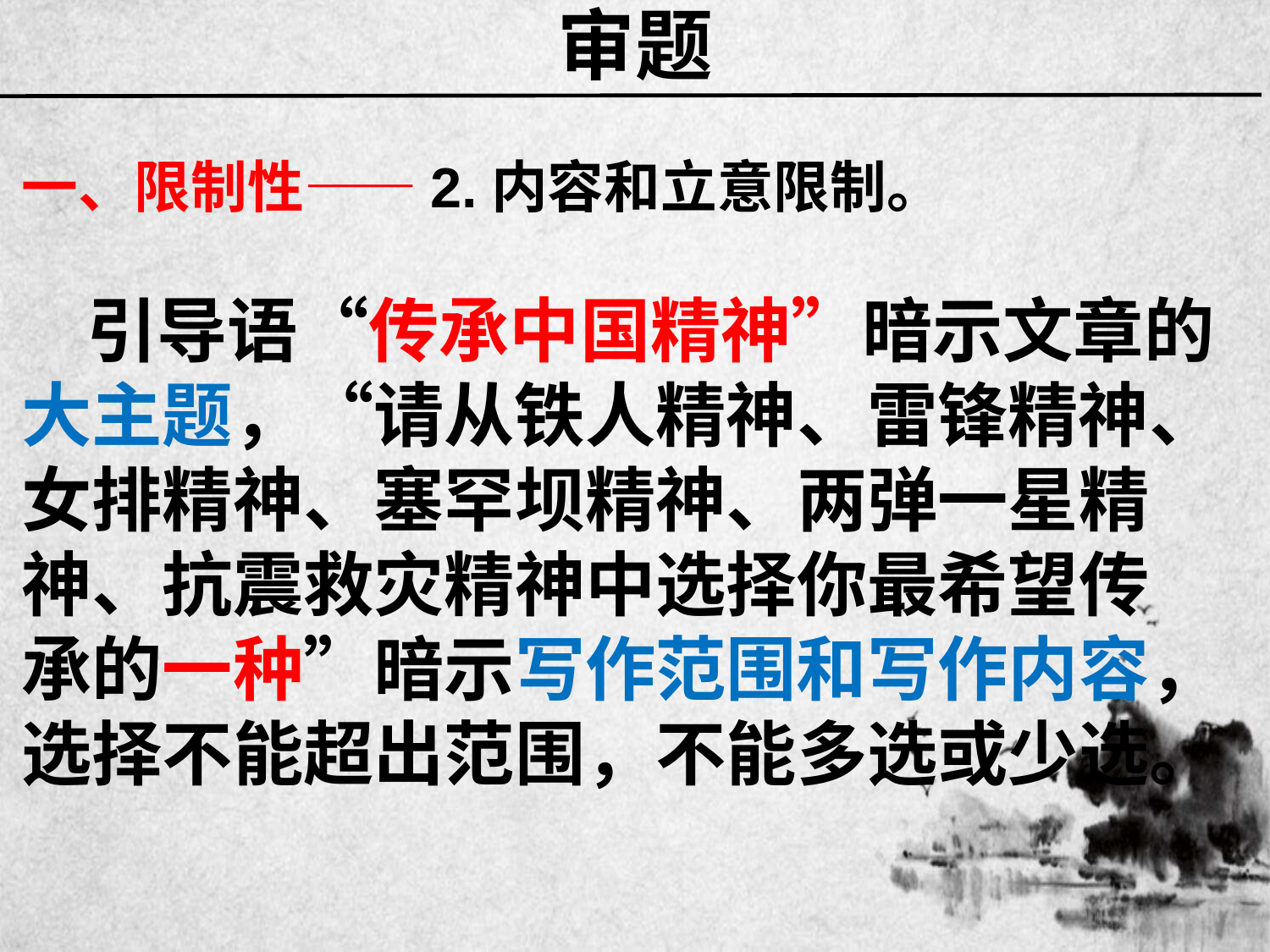

# 审题
一、限制性——2.内容和立意限制。

    引导语“传承中国精神”暗示文章的大主题，“请从铁人精神、雷锋精神、女排精神、塞罕坝精神、两弹一星精神、抗震救灾精神中选择你最希望传承的一种”暗示写作范围和写作内容，选择不能超出范围，不能多选或少选。